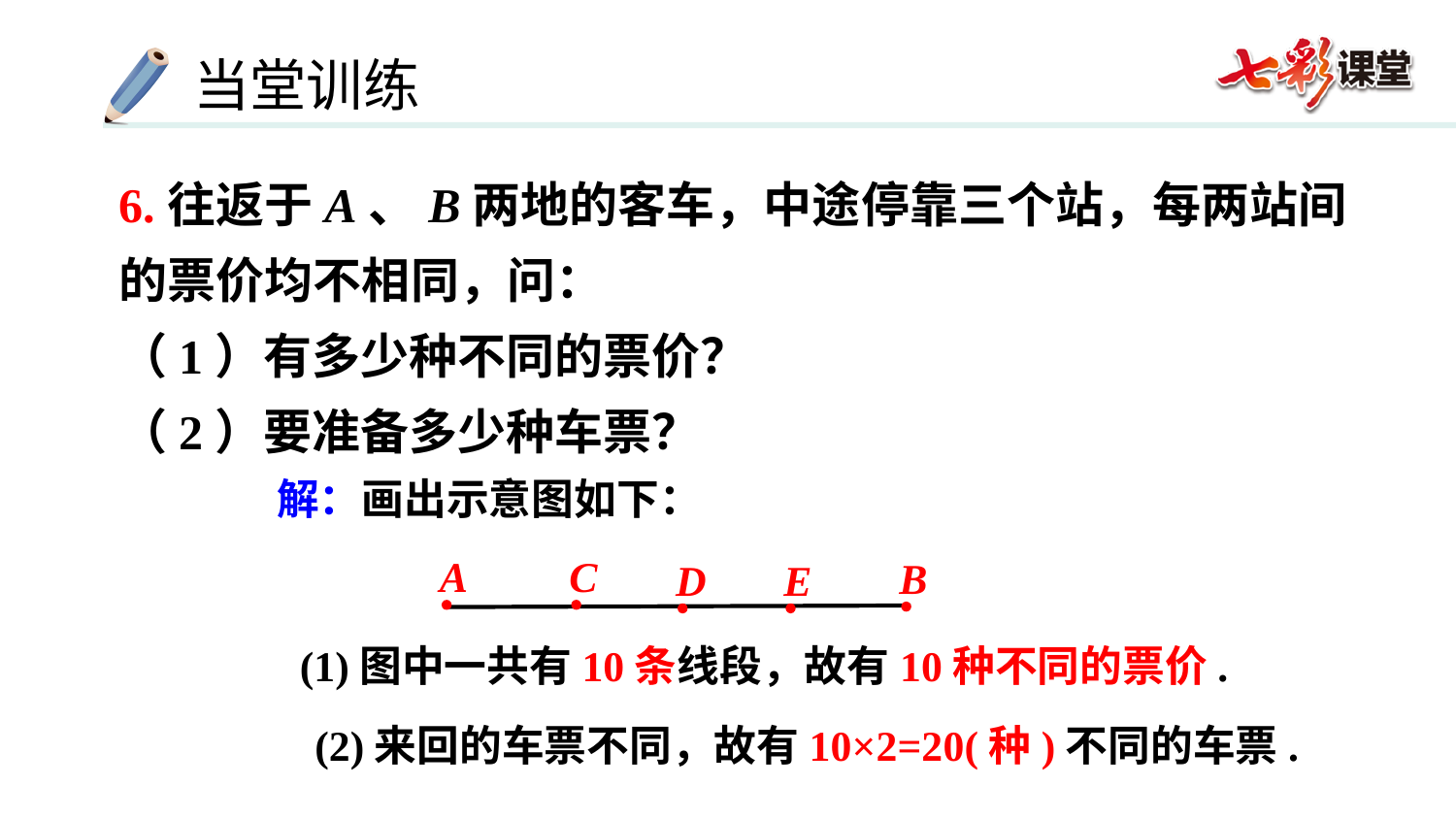

6.往返于A、B两地的客车，中途停靠三个站，每两站间的票价均不相同，问：
（1）有多少种不同的票价？
（2）要准备多少种车票？
解：画出示意图如下：
C

A

B

E

D

(1)图中一共有10条线段，故有10种不同的票价.
(2)来回的车票不同，故有10×2=20(种)不同的车票.